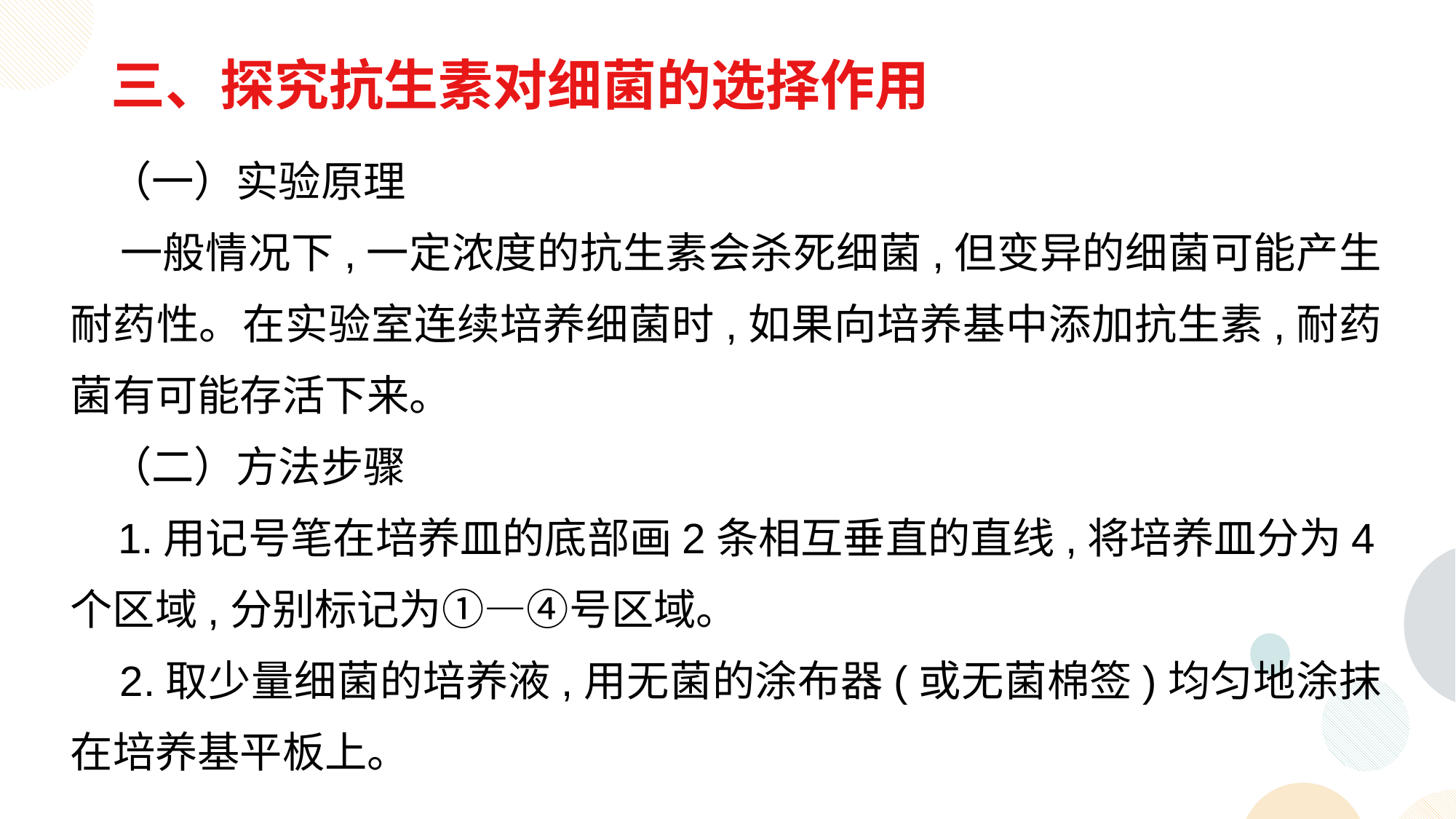

三、探究抗生素对细菌的选择作用
   （一）实验原理
    一般情况下,一定浓度的抗生素会杀死细菌,但变异的细菌可能产生耐药性。在实验室连续培养细菌时,如果向培养基中添加抗生素,耐药菌有可能存活下来。
   （二）方法步骤
    1.用记号笔在培养皿的底部画2条相互垂直的直线,将培养皿分为4个区域,分别标记为①—④号区域。
    2.取少量细菌的培养液,用无菌的涂布器(或无菌棉签)均匀地涂抹在培养基平板上。